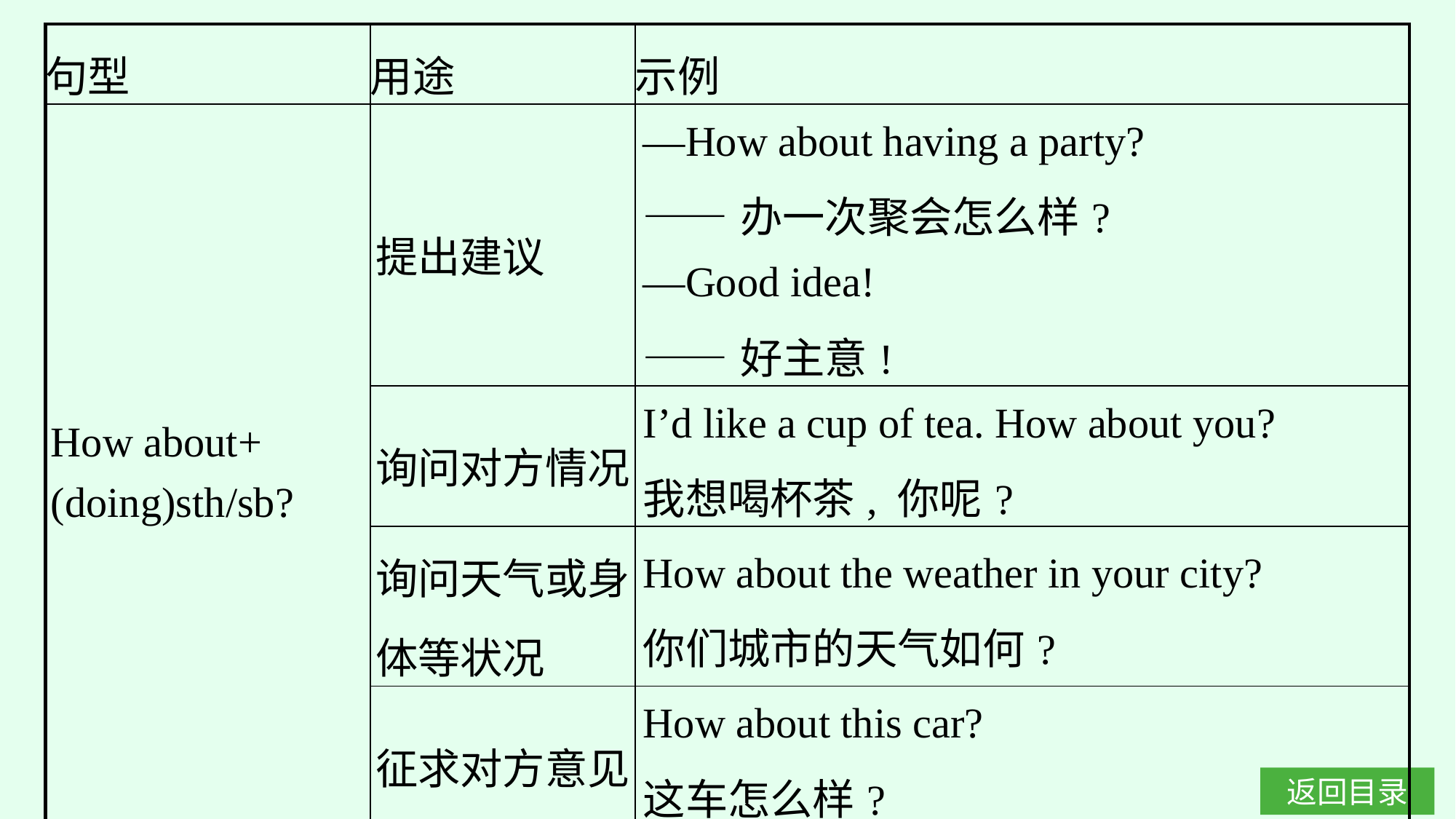

| 句型 | 用途 | 示例 |
| --- | --- | --- |
| How about+(doing)sth/sb? | 提出建议 | —How about having a party? ——办一次聚会怎么样? —Good idea! ——好主意! |
|  | 询问对方情况 | I’d like a cup of tea. How about you? 我想喝杯茶, 你呢? |
|  | 询问天气或身体等状况 | How about the weather in your city? 你们城市的天气如何? |
|  | 征求对方意见 | How about this car? 这车怎么样? |